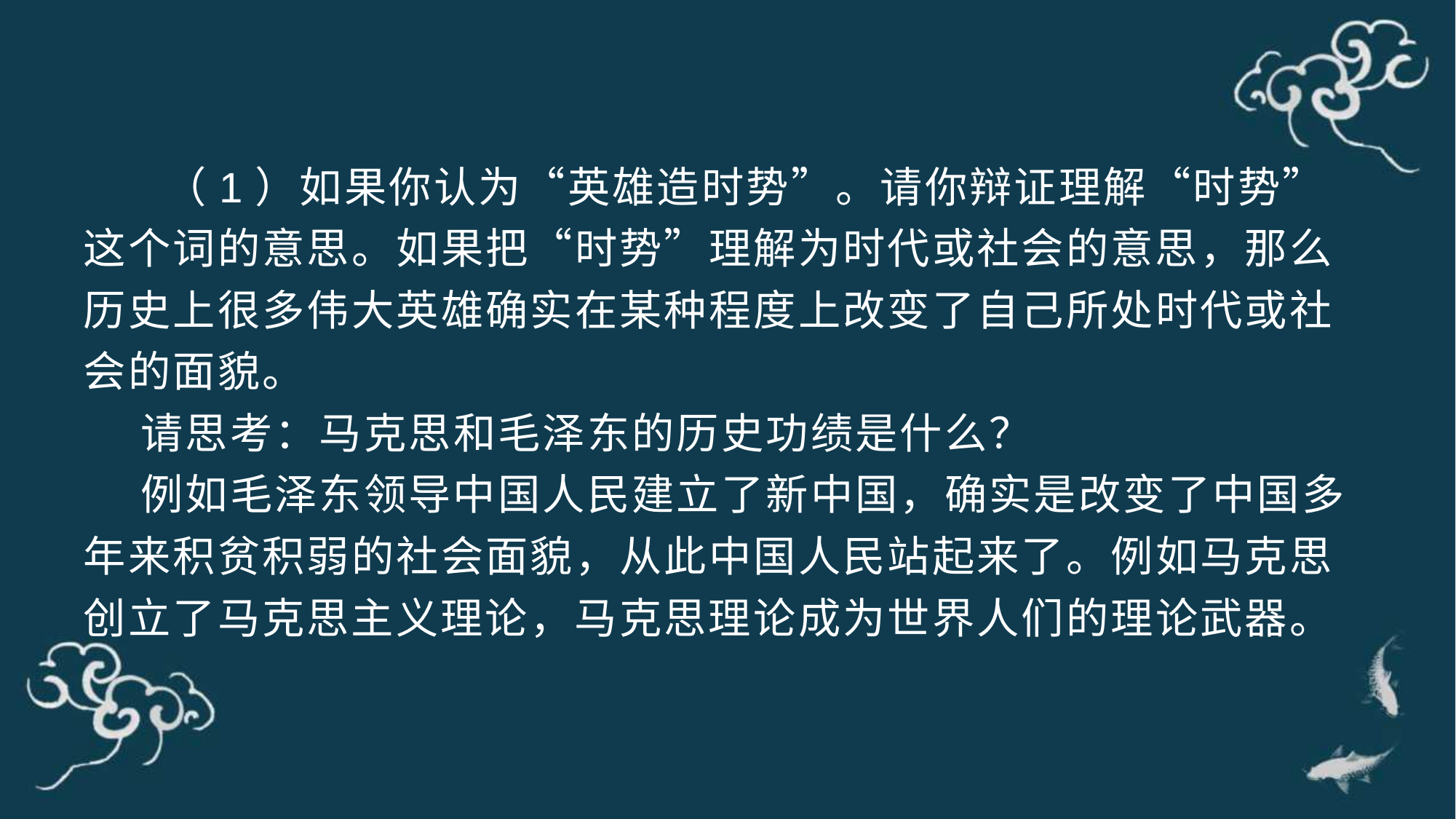

（1）如果你认为“英雄造时势”。请你辩证理解“时势”这个词的意思。如果把“时势”理解为时代或社会的意思，那么历史上很多伟大英雄确实在某种程度上改变了自己所处时代或社会的面貌。
    请思考：马克思和毛泽东的历史功绩是什么？
    例如毛泽东领导中国人民建立了新中国，确实是改变了中国多年来积贫积弱的社会面貌，从此中国人民站起来了。例如马克思创立了马克思主义理论，马克思理论成为世界人们的理论武器。